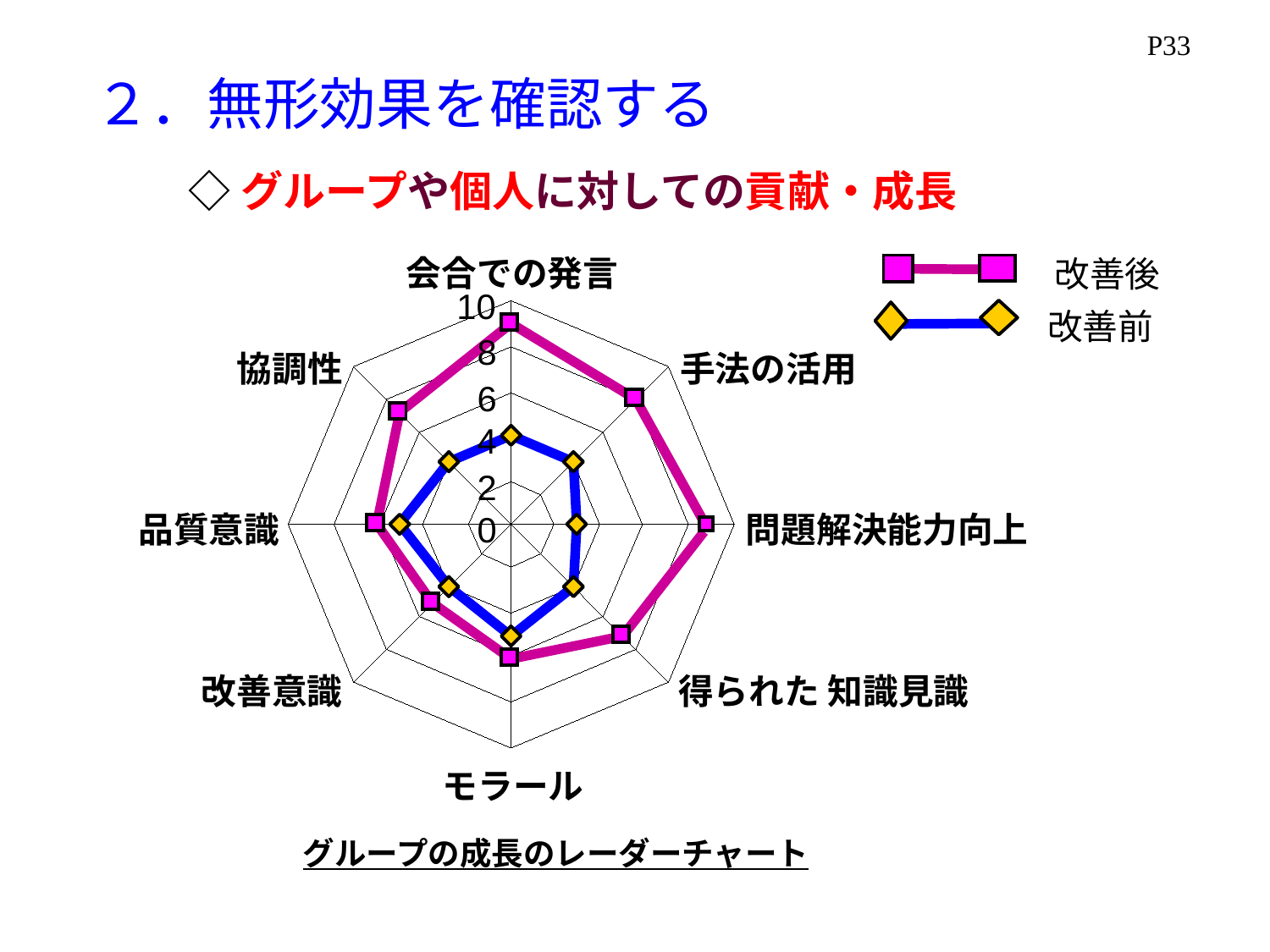

P33
２．無形効果を確認する
◇グループや個人に対しての貢献・成長

改善後

会合での発言
10

8
協調性

手法の活用

6

4

2

品質意識
0
問題解決能力向上

改善意識
得られた 知識見識

モラール
グループの成長のレーダーチャート
改善前